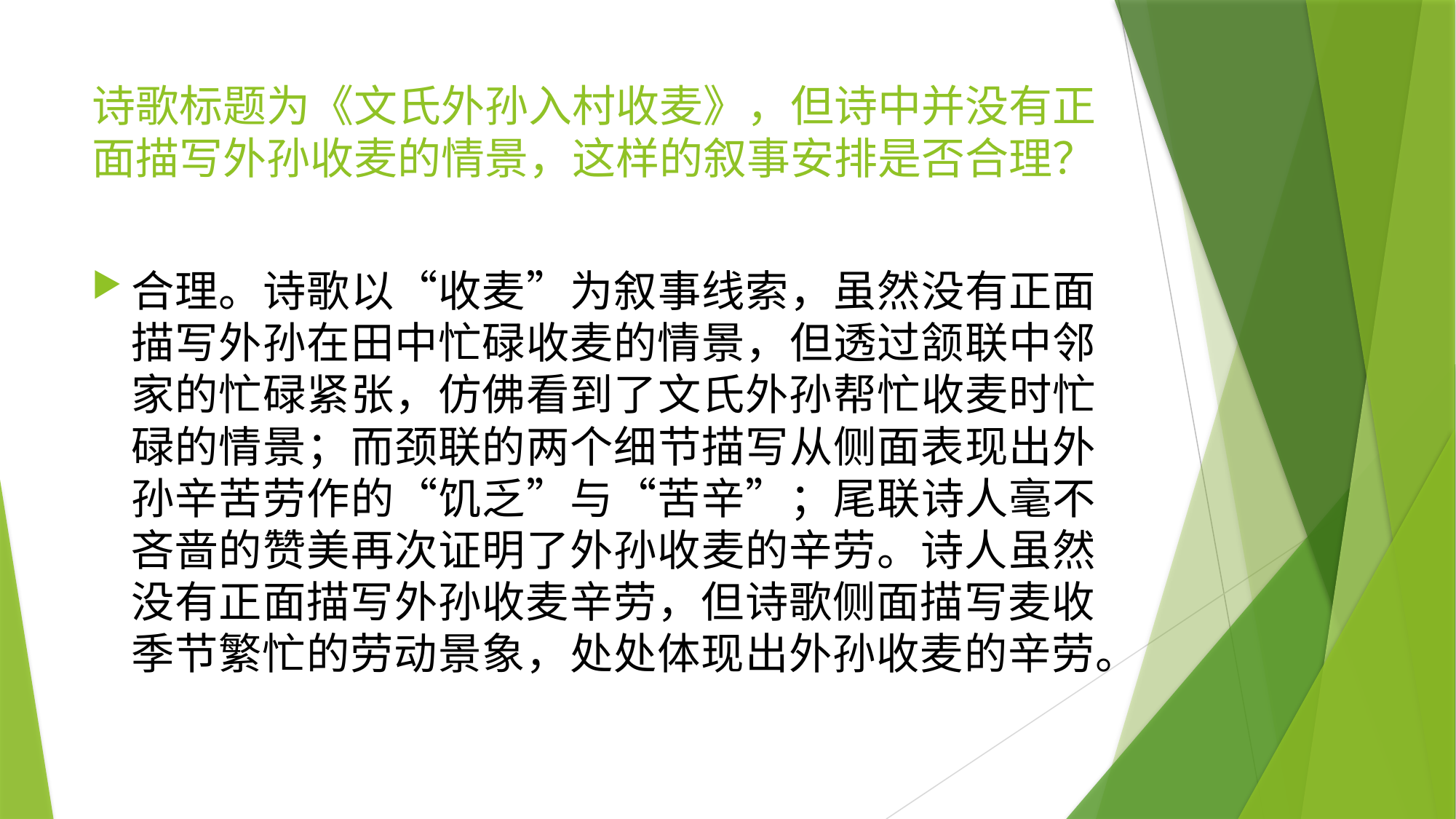

# 诗歌标题为《文氏外孙入村收麦》，但诗中并没有正面描写外孙收麦的情景，这样的叙事安排是否合理？
合理。诗歌以“收麦”为叙事线索，虽然没有正面描写外孙在田中忙碌收麦的情景，但透过颔联中邻家的忙碌紧张，仿佛看到了文氏外孙帮忙收麦时忙碌的情景；而颈联的两个细节描写从侧面表现出外孙辛苦劳作的“饥乏”与“苦辛”；尾联诗人毫不吝啬的赞美再次证明了外孙收麦的辛劳。诗人虽然没有正面描写外孙收麦辛劳，但诗歌侧面描写麦收季节繁忙的劳动景象，处处体现出外孙收麦的辛劳。